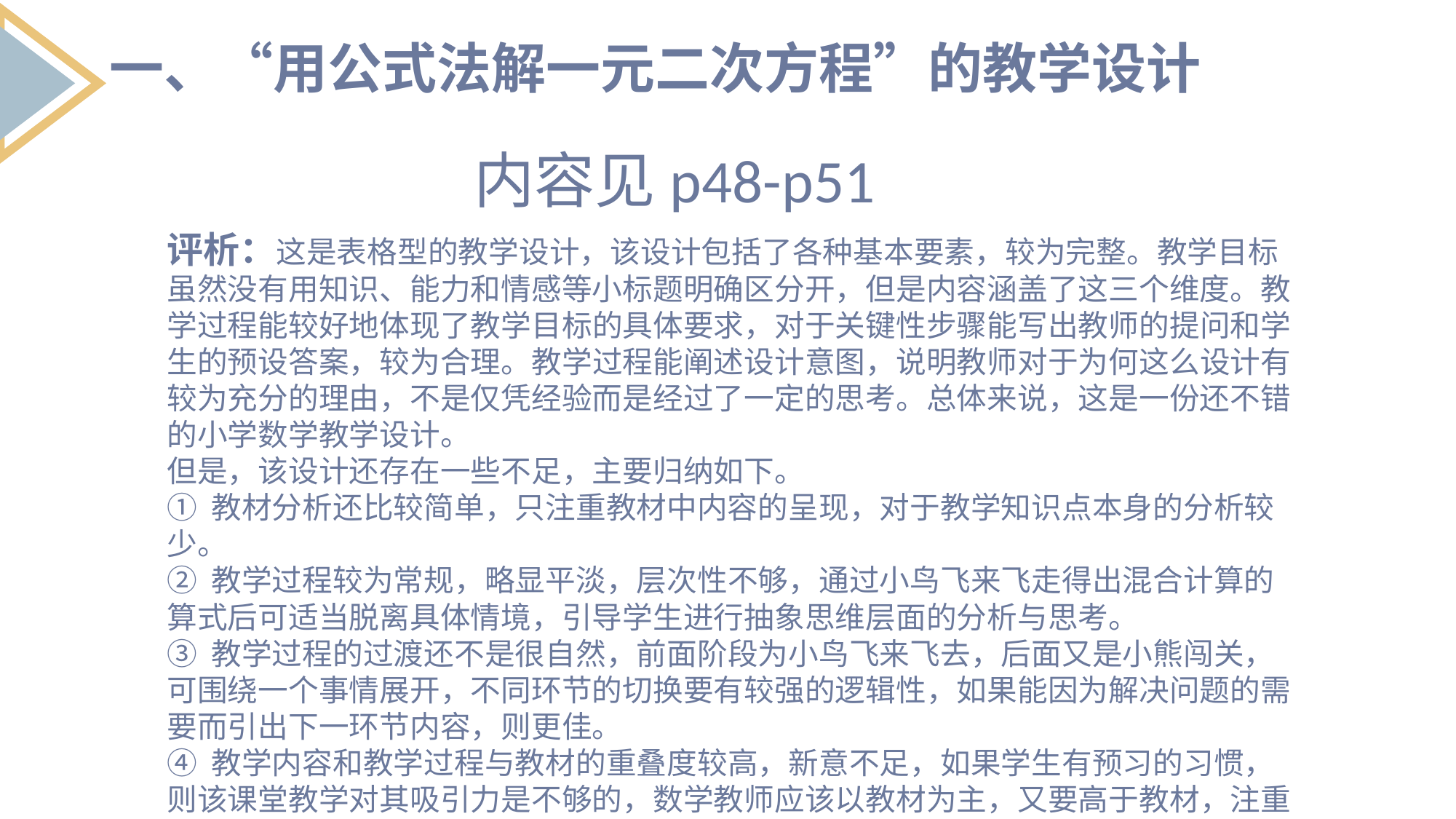

一、“用公式法解一元二次方程”的教学设计

内容见p48-p51
评析：这是表格型的教学设计，该设计包括了各种基本要素，较为完整。教学目标虽然没有用知识、能力和情感等小标题明确区分开，但是内容涵盖了这三个维度。教学过程能较好地体现了教学目标的具体要求，对于关键性步骤能写出教师的提问和学生的预设答案，较为合理。教学过程能阐述设计意图，说明教师对于为何这么设计有较为充分的理由，不是仅凭经验而是经过了一定的思考。总体来说，这是一份还不错的小学数学教学设计。
但是，该设计还存在一些不足，主要归纳如下。
① 教材分析还比较简单，只注重教材中内容的呈现，对于教学知识点本身的分析较少。
② 教学过程较为常规，略显平淡，层次性不够，通过小鸟飞来飞走得出混合计算的算式后可适当脱离具体情境，引导学生进行抽象思维层面的分析与思考。
③ 教学过程的过渡还不是很自然，前面阶段为小鸟飞来飞去，后面又是小熊闯关，可围绕一个事情展开，不同环节的切换要有较强的逻辑性，如果能因为解决问题的需要而引出下一环节内容，则更佳。
④ 教学内容和教学过程与教材的重叠度较高，新意不足，如果学生有预习的习惯，则该课堂教学对其吸引力是不够的，数学教师应该以教材为主，又要高于教材，注重数学知识点的传授、数学能力和情感的发展。
列出要点